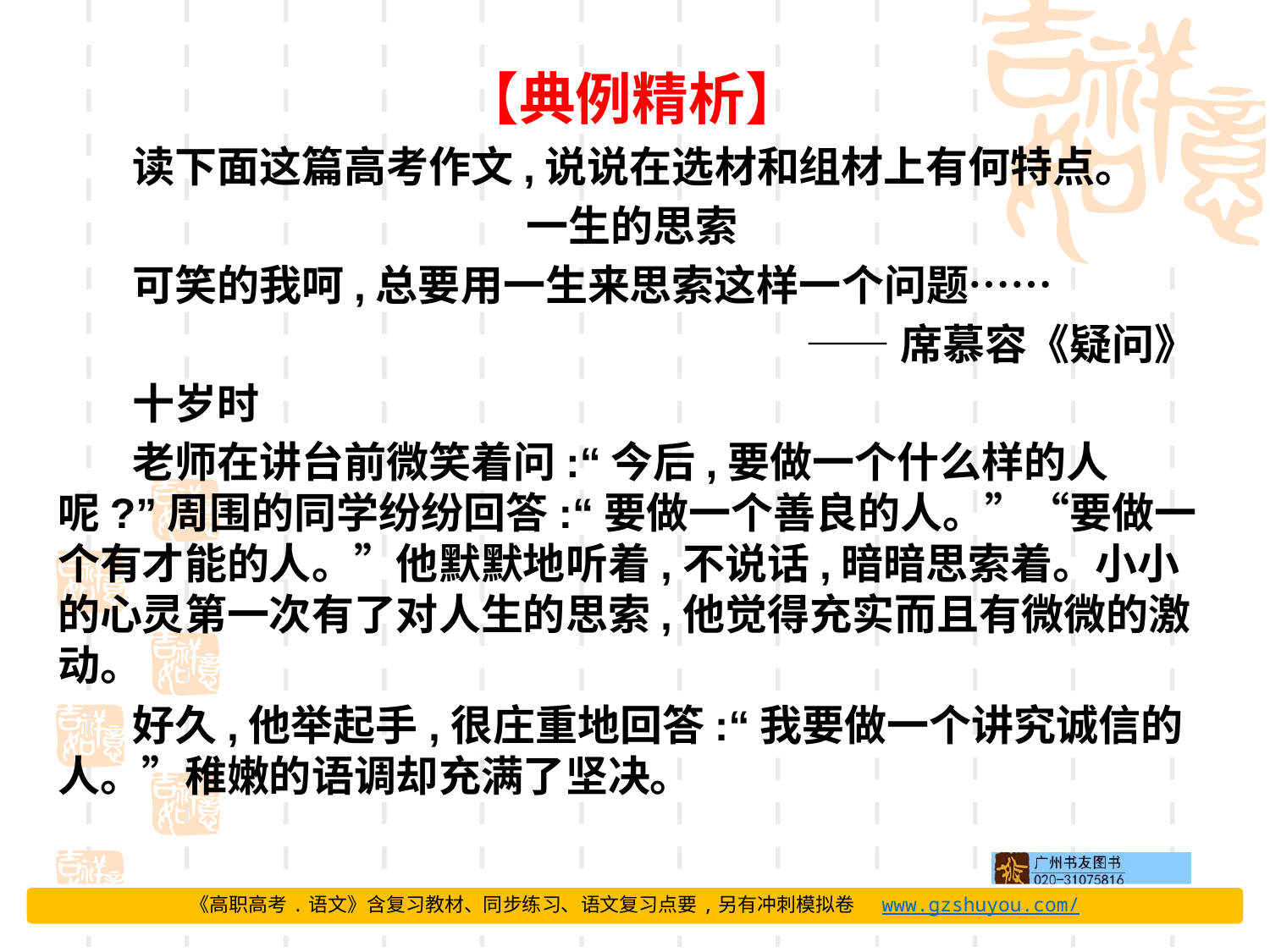

【典例精析】
读下面这篇高考作文,说说在选材和组材上有何特点。
一生的思索
可笑的我呵,总要用一生来思索这样一个问题……
 	——席慕容《疑问》
十岁时
老师在讲台前微笑着问:“今后,要做一个什么样的人呢?”周围的同学纷纷回答:“要做一个善良的人。”“要做一个有才能的人。”他默默地听着,不说话,暗暗思索着。小小的心灵第一次有了对人生的思索,他觉得充实而且有微微的激动。
好久,他举起手,很庄重地回答:“我要做一个讲究诚信的人。”稚嫩的语调却充满了坚决。